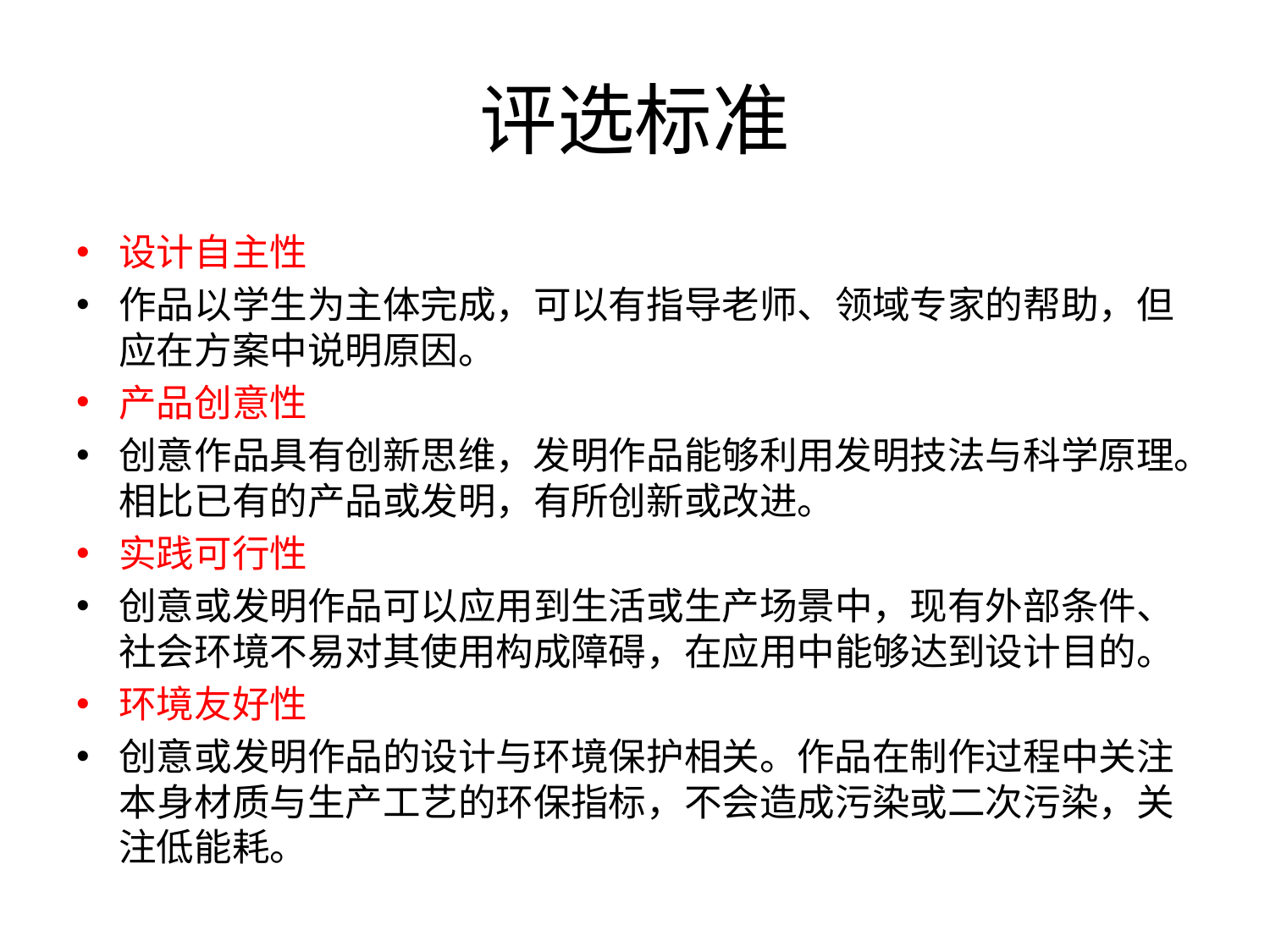

# 评选标准
设计自主性
作品以学生为主体完成，可以有指导老师、领域专家的帮助，但应在方案中说明原因。
产品创意性
创意作品具有创新思维，发明作品能够利用发明技法与科学原理。相比已有的产品或发明，有所创新或改进。
实践可行性
创意或发明作品可以应用到生活或生产场景中，现有外部条件、社会环境不易对其使用构成障碍，在应用中能够达到设计目的。
环境友好性
创意或发明作品的设计与环境保护相关。作品在制作过程中关注本身材质与生产工艺的环保指标，不会造成污染或二次污染，关注低能耗。